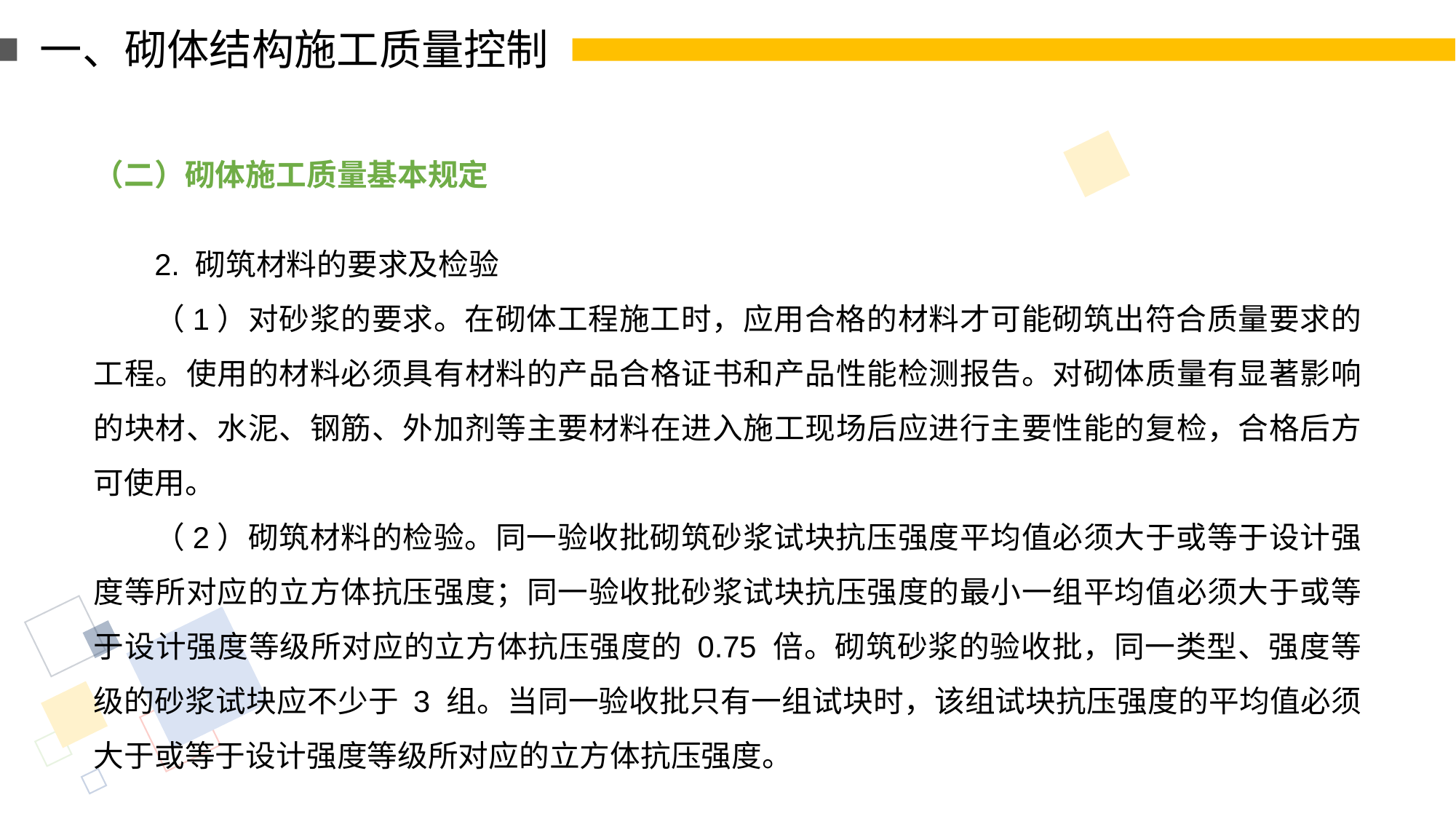

一、砌体结构施工质量控制

（二）砌体施工质量基本规定
2. 砌筑材料的要求及检验
（1）对砂浆的要求。在砌体工程施工时，应用合格的材料才可能砌筑出符合质量要求的工程。使用的材料必须具有材料的产品合格证书和产品性能检测报告。对砌体质量有显著影响的块材、水泥、钢筋、外加剂等主要材料在进入施工现场后应进行主要性能的复检，合格后方可使用。
（2）砌筑材料的检验。同一验收批砌筑砂浆试块抗压强度平均值必须大于或等于设计强度等所对应的立方体抗压强度；同一验收批砂浆试块抗压强度的最小一组平均值必须大于或等于设计强度等级所对应的立方体抗压强度的 0.75 倍。砌筑砂浆的验收批，同一类型、强度等级的砂浆试块应不少于 3 组。当同一验收批只有一组试块时，该组试块抗压强度的平均值必须大于或等于设计强度等级所对应的立方体抗压强度。